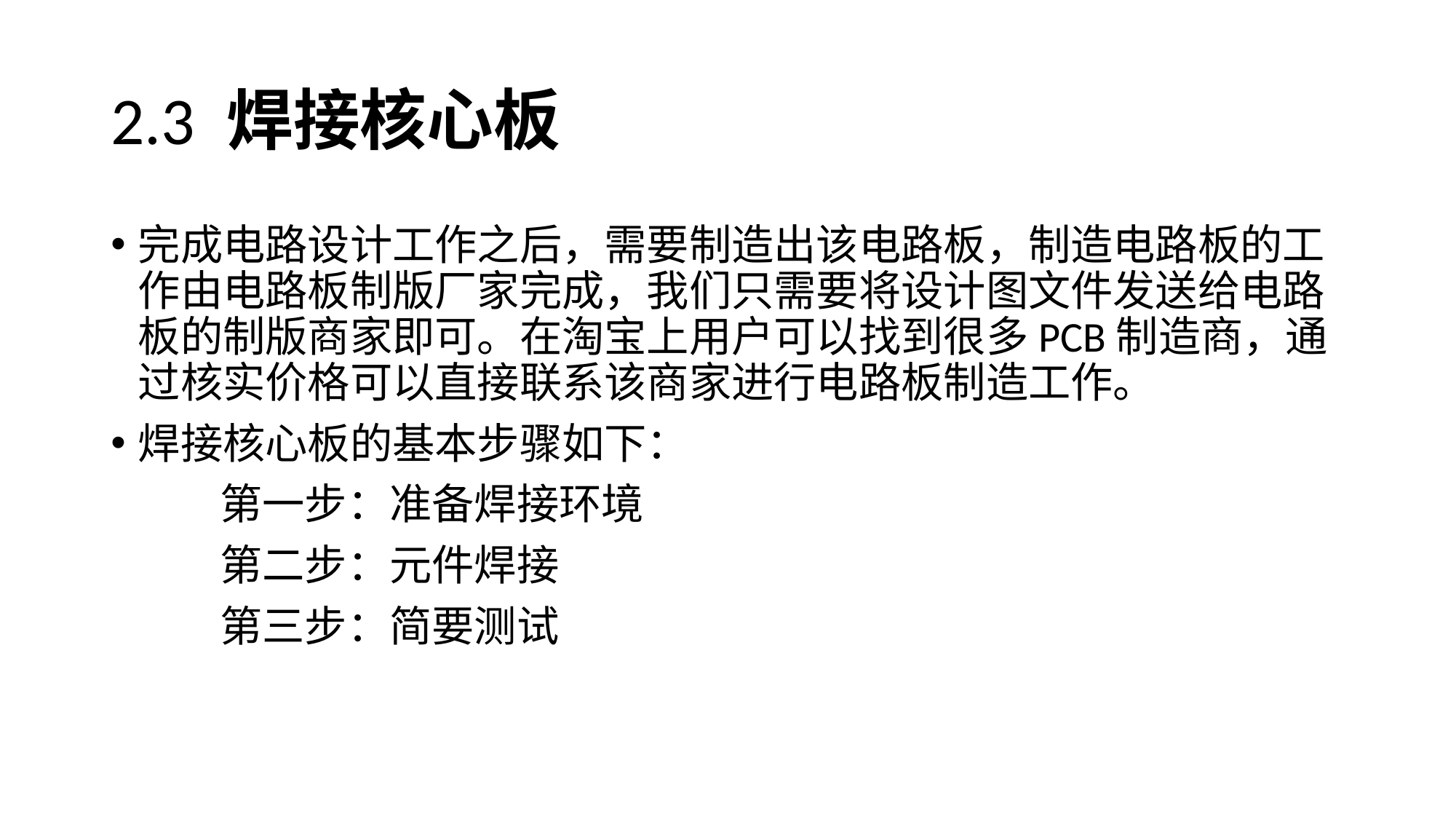

# 2.3 焊接核心板
完成电路设计工作之后，需要制造出该电路板，制造电路板的工作由电路板制版厂家完成，我们只需要将设计图文件发送给电路板的制版商家即可。在淘宝上用户可以找到很多PCB制造商，通过核实价格可以直接联系该商家进行电路板制造工作。
焊接核心板的基本步骤如下：
	第一步：准备焊接环境
	第二步：元件焊接
	第三步：简要测试